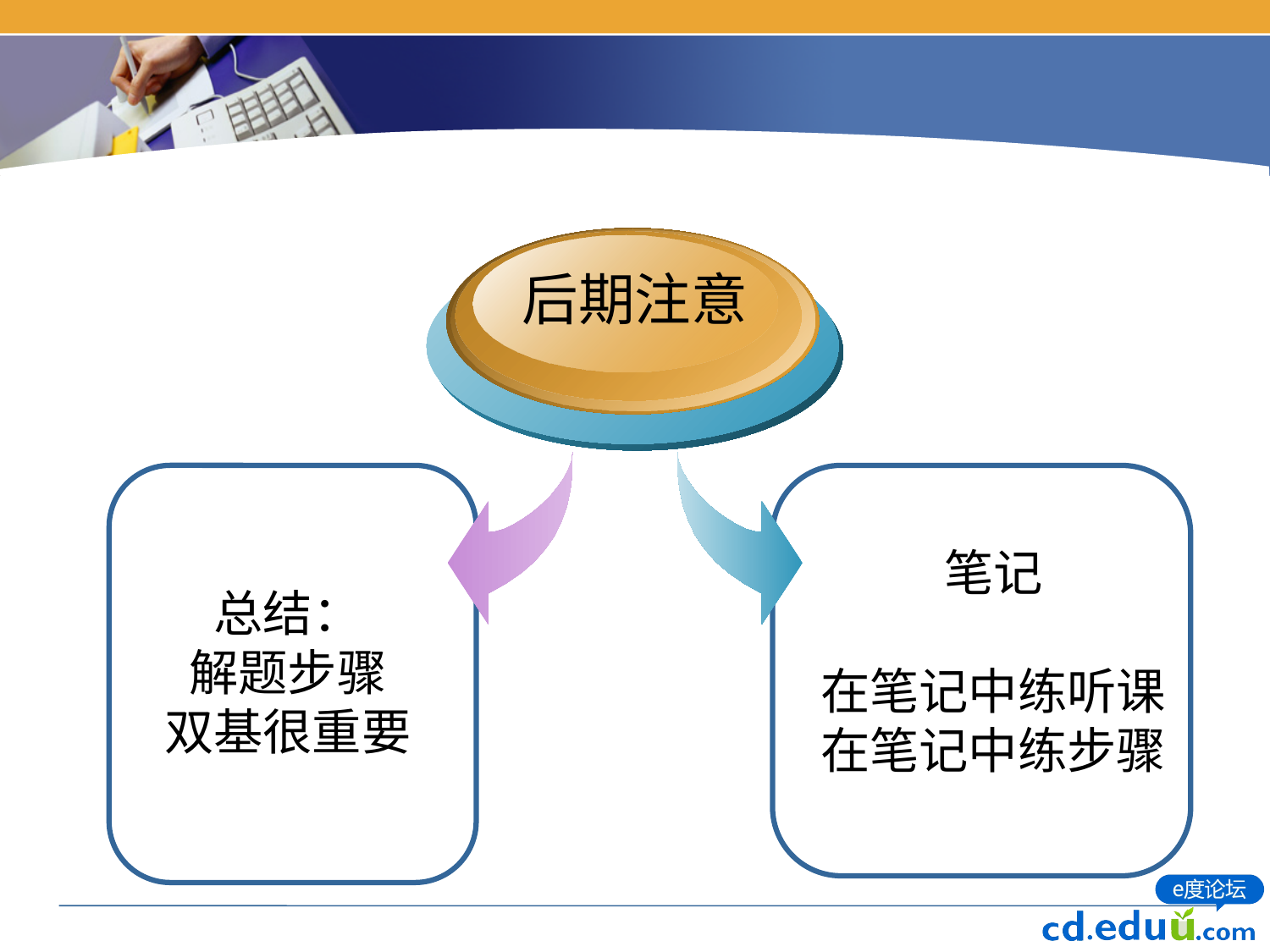

后期注意

笔记

在笔记中练听课
在笔记中练步骤
总结：
解题步骤
双基很重要